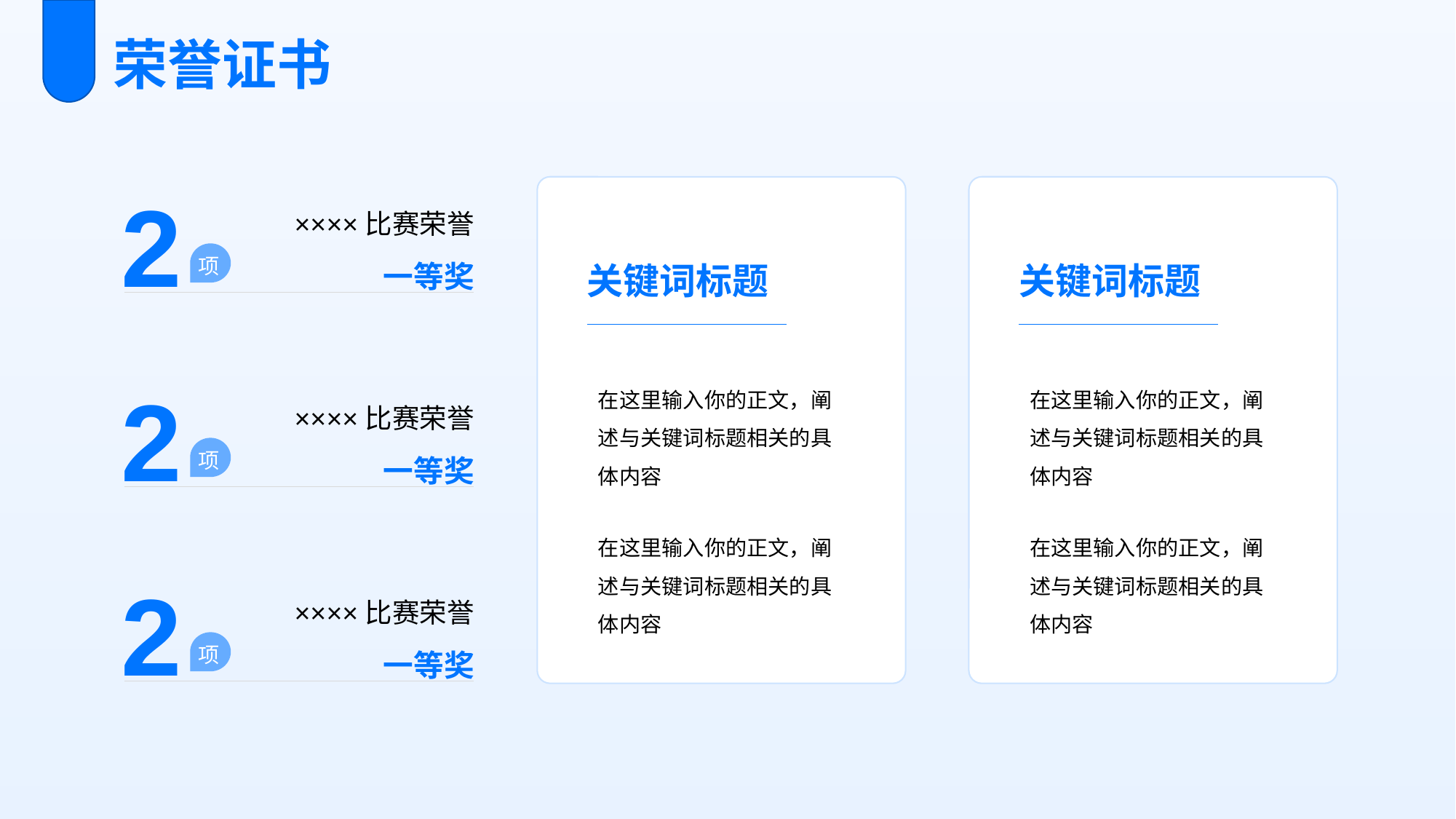

荣誉证书

关键词标题
在这里输入你的正文，阐述与关键词标题相关的具体内容
在这里输入你的正文，阐述与关键词标题相关的具体内容

关键词标题
在这里输入你的正文，阐述与关键词标题相关的具体内容
在这里输入你的正文，阐述与关键词标题相关的具体内容
2

项
××××比赛荣誉
一等奖
2

项
××××比赛荣誉
一等奖
2

项
××××比赛荣誉
一等奖